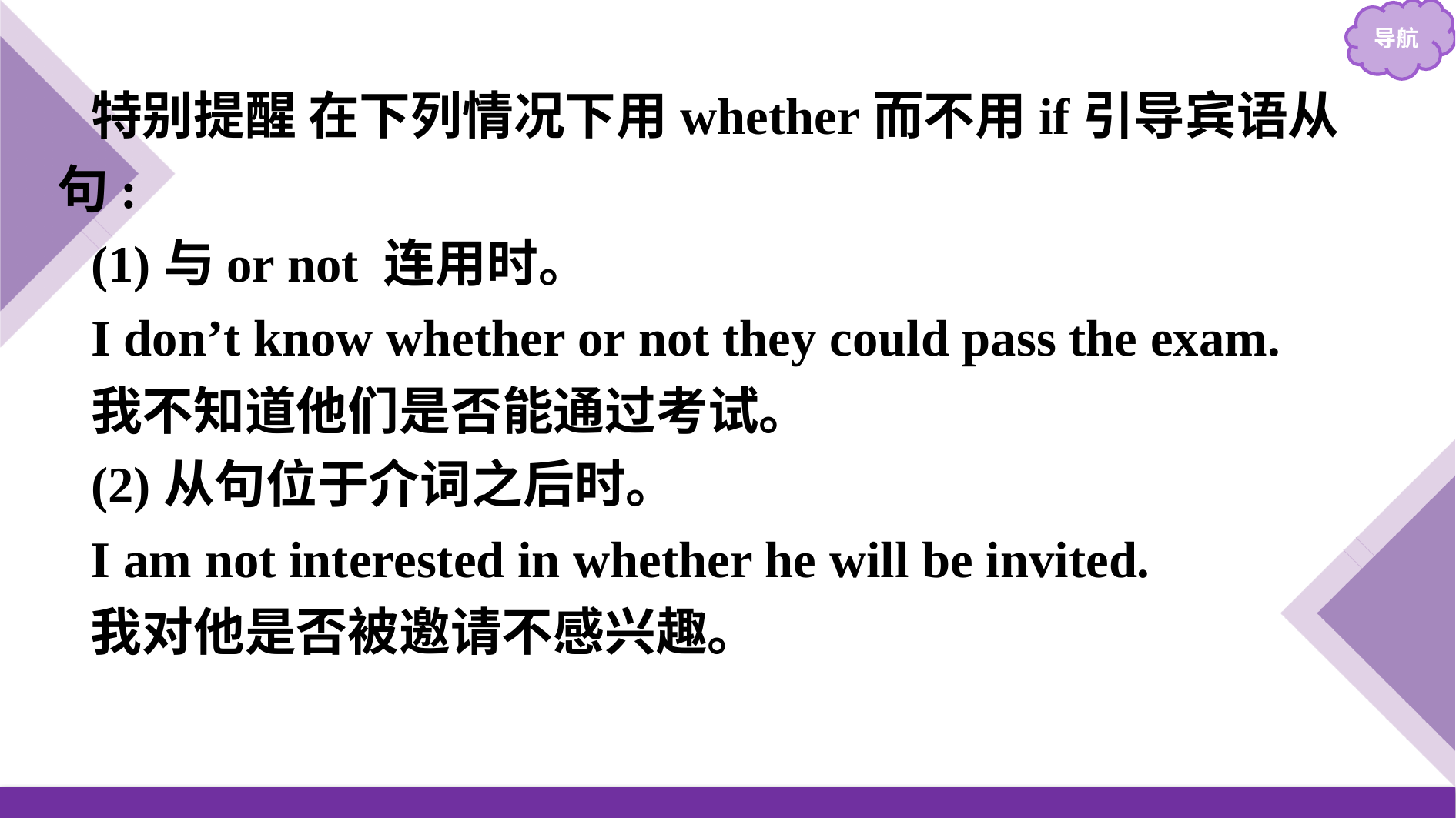

特别提醒 在下列情况下用whether而不用if引导宾语从句:
(1)与or not 连用时。
I don’t know whether or not they could pass the exam.
我不知道他们是否能通过考试。
(2)从句位于介词之后时。
I am not interested in whether he will be invited.
我对他是否被邀请不感兴趣。